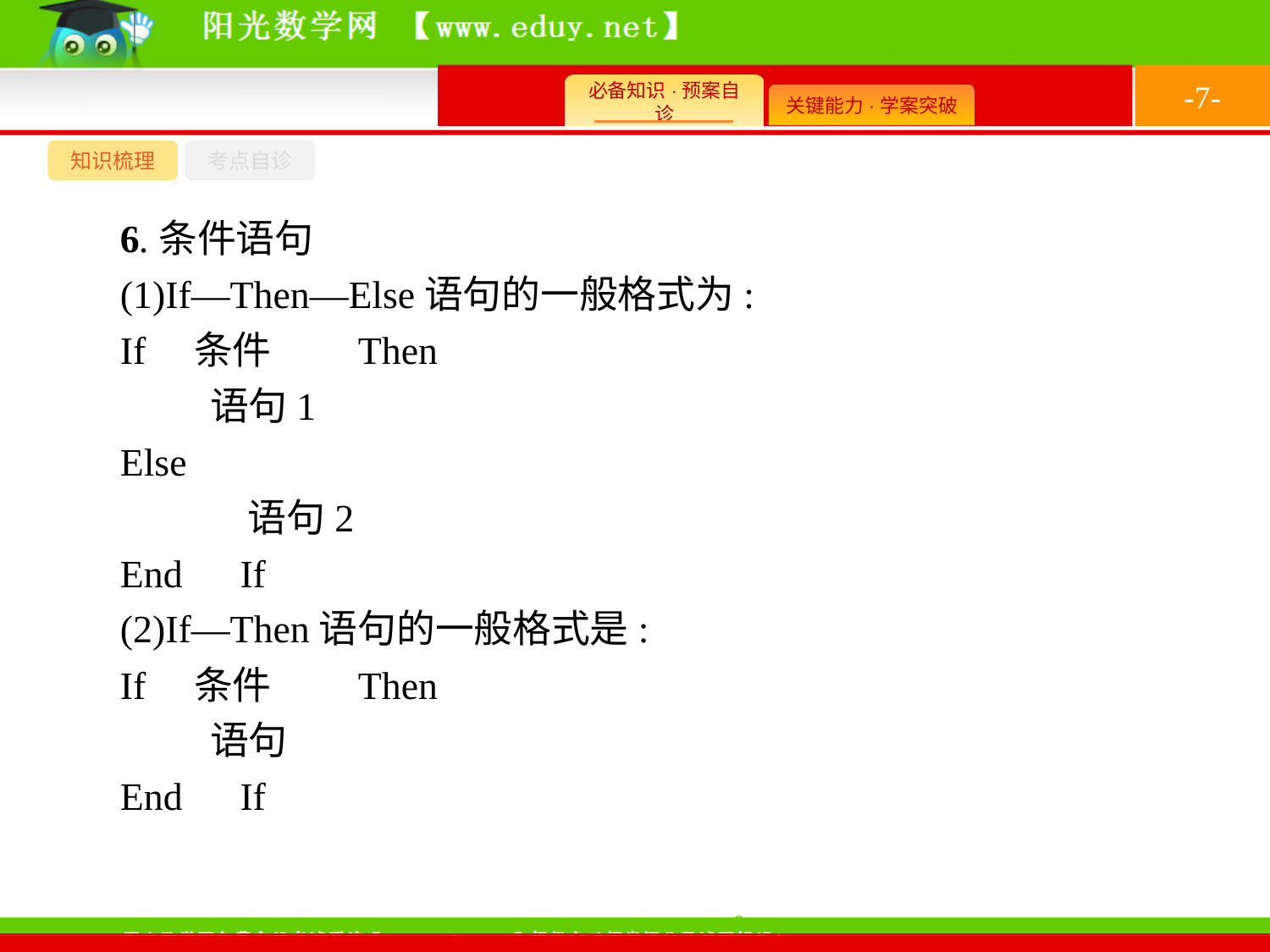

-7-
知识梳理
考点自诊
6.条件语句
(1)If—Then—Else语句的一般格式为:
If　条件　　Then
	语句1
Else
	语句2
End　If
(2)If—Then语句的一般格式是:
If　条件　　Then
	语句
End　If